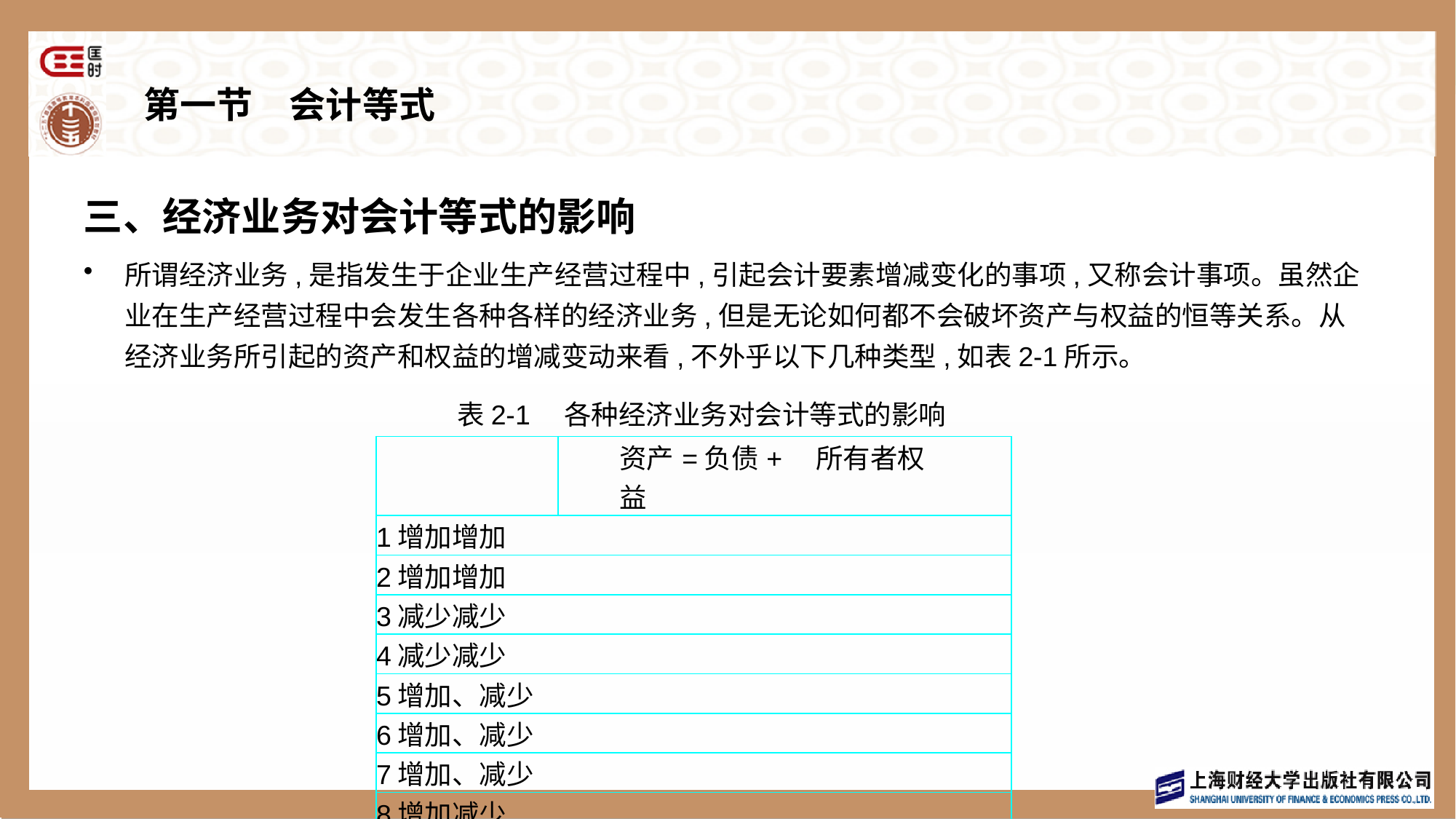

# 第一节　会计等式
三、经济业务对会计等式的影响
所谓经济业务,是指发生于企业生产经营过程中,引起会计要素增减变化的事项,又称会计事项。虽然企业在生产经营过程中会发生各种各样的经济业务,但是无论如何都不会破坏资产与权益的恒等关系。从经济业务所引起的资产和权益的增减变动来看,不外乎以下几种类型,如表2-1所示。
表2-1　各种经济业务对会计等式的影响
|  | 资产=负债+　所有者权益 |
| --- | --- |
| 1增加增加 |  |
| 2增加增加 |  |
| 3减少减少 |  |
| 4减少减少 |  |
| 5增加、减少 |  |
| 6增加、减少 |  |
| 7增加、减少 |  |
| 8增加减少 |  |
| 9减少增加 |  |
|  |  |